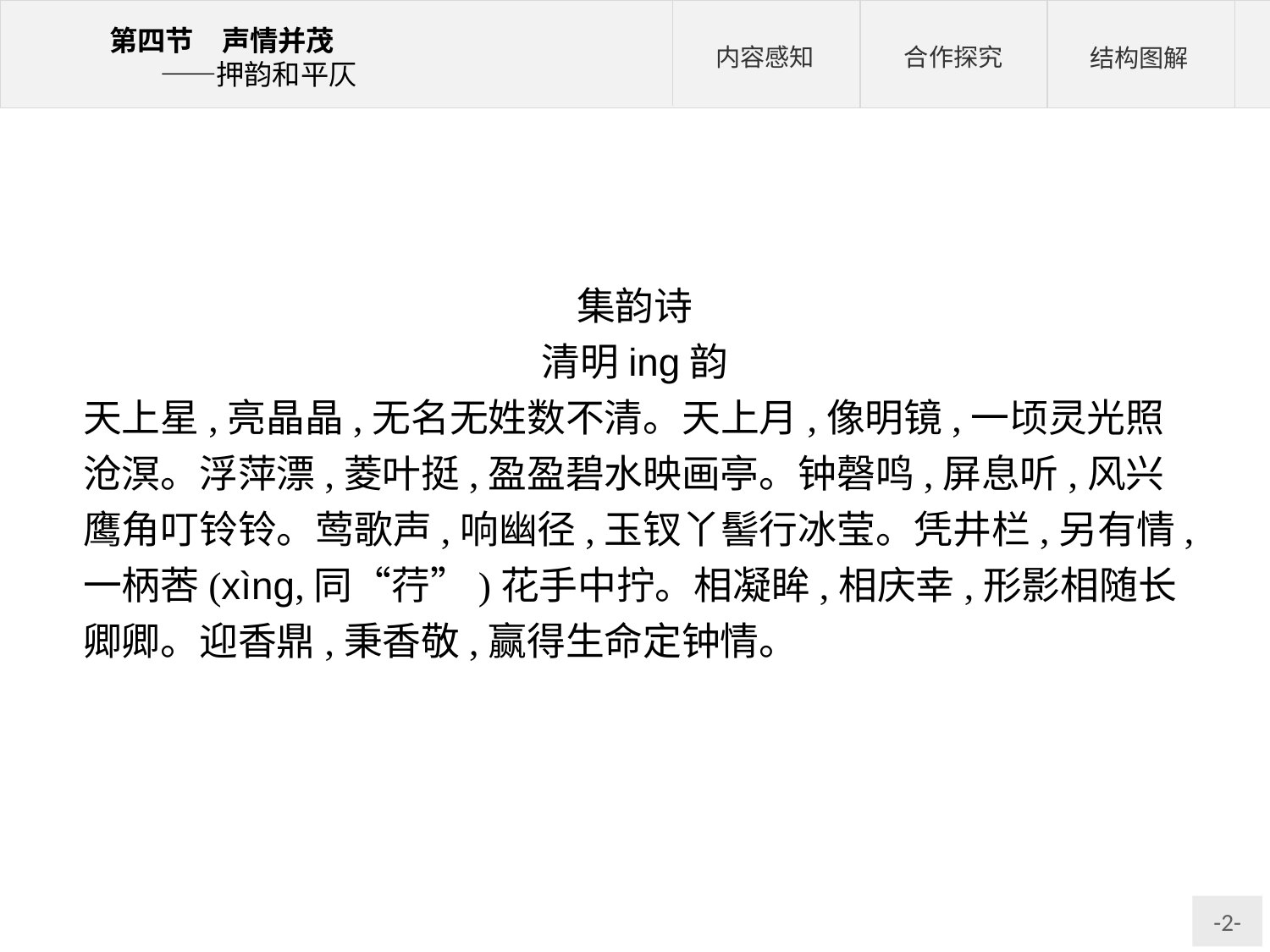

集韵诗
清明inɡ韵
天上星,亮晶晶,无名无姓数不清。天上月,像明镜,一顷灵光照沧溟。浮萍漂,菱叶挺,盈盈碧水映画亭。钟磬鸣,屏息听,风兴鹰角叮铃铃。莺歌声,响幽径,玉钗丫髻行冰莹。凭井栏,另有情,一柄莕(xìnɡ,同“荇”)花手中拧。相凝眸,相庆幸,形影相随长卿卿。迎香鼎,秉香敬,赢得生命定钟情。